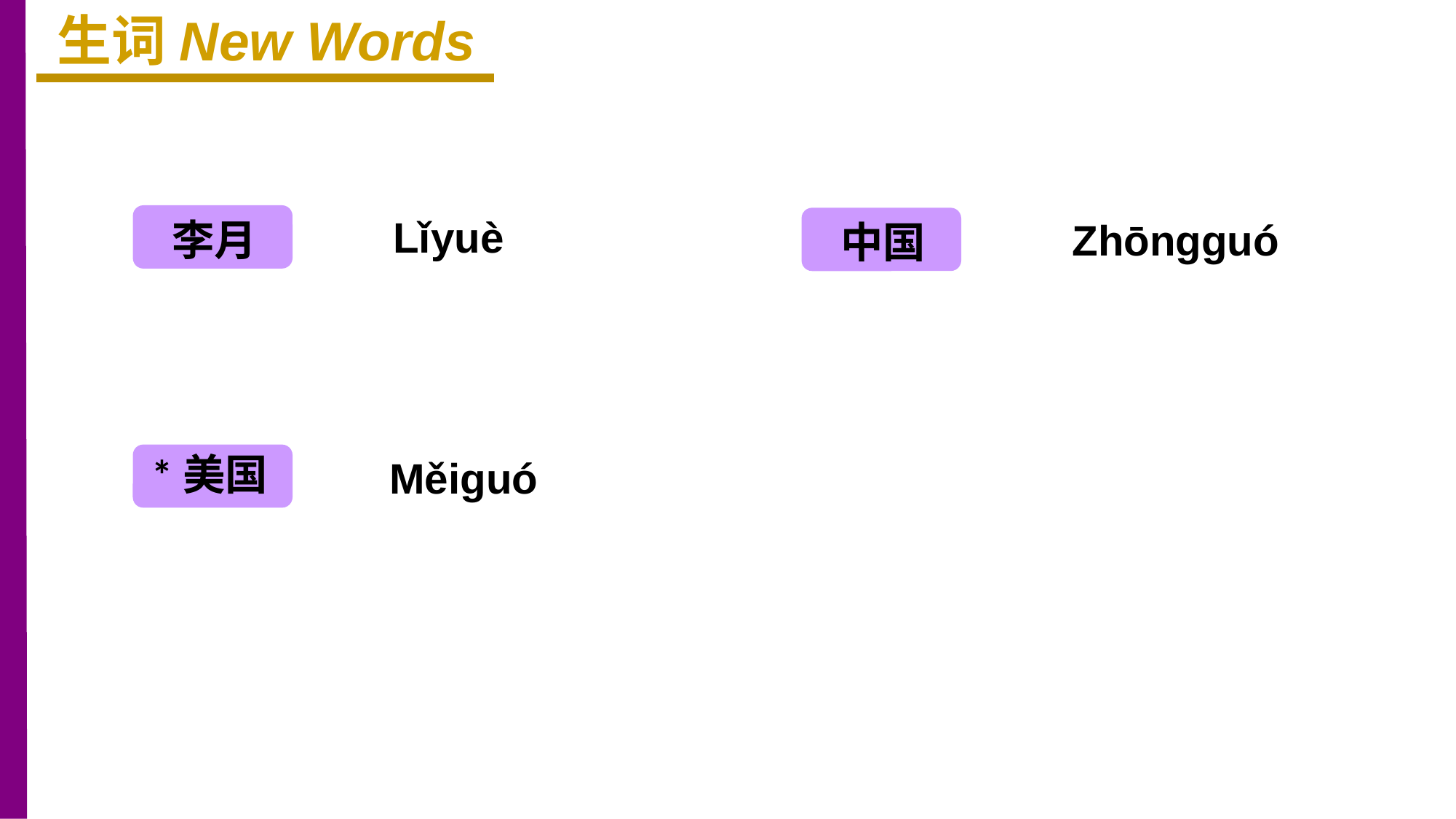

生词New Words

李月
Lǐyuè

中国
Zhōnɡɡuó
*美国

Měiɡuó